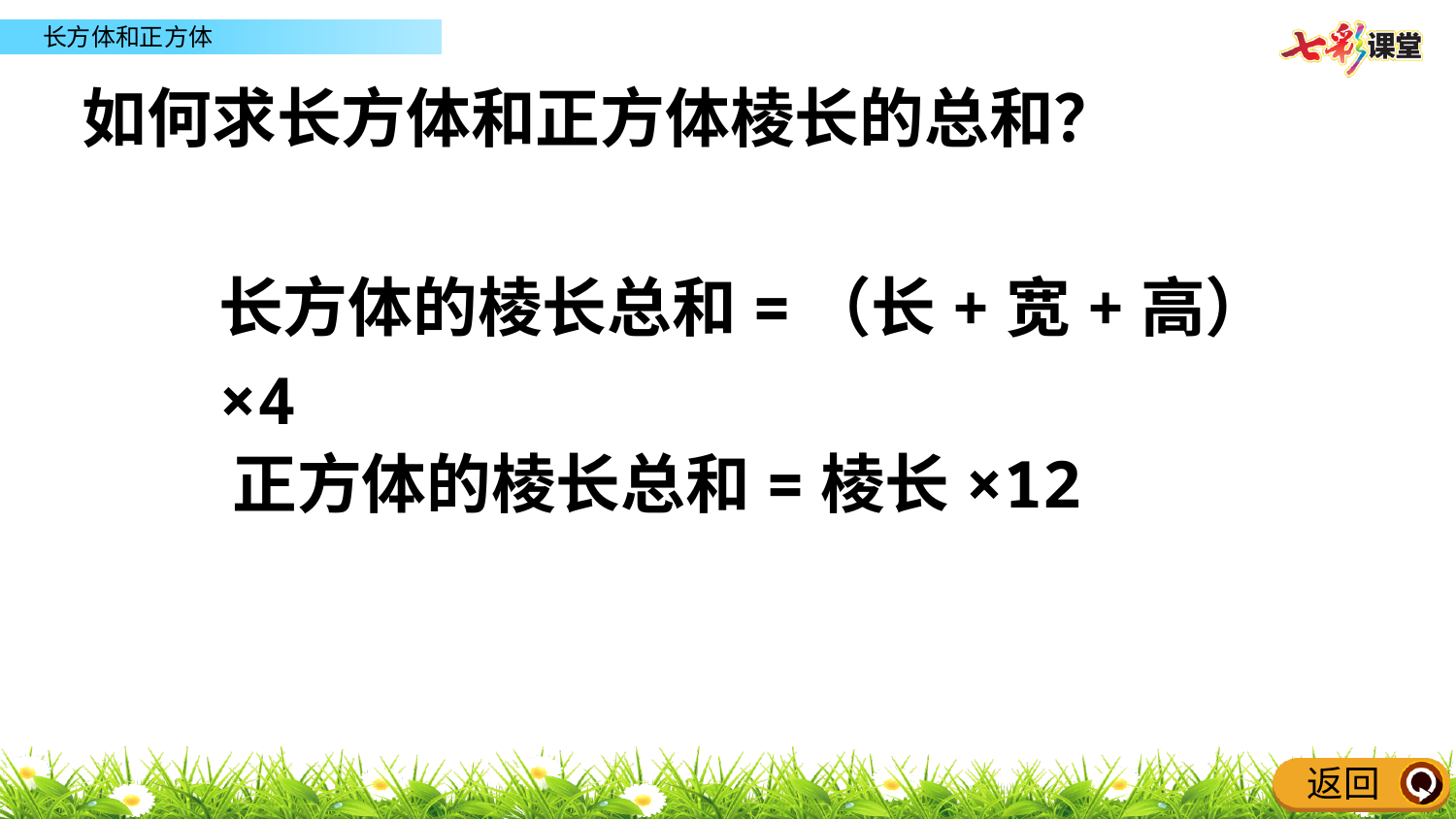

如何求长方体和正方体棱长的总和？
长方体的棱长总和=（长+宽+高）×4
正方体的棱长总和=棱长×12